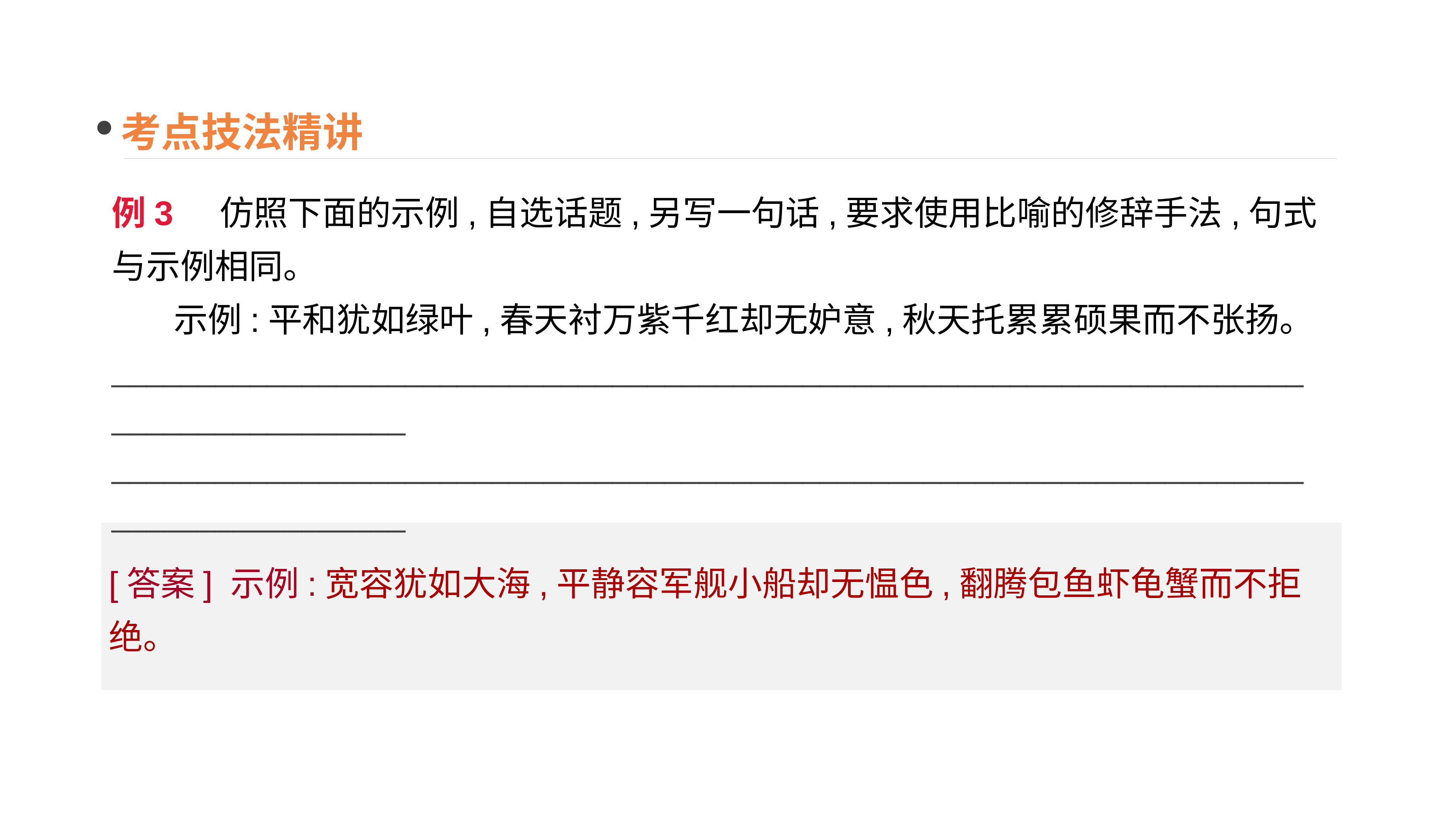

考点技法精讲

例3    仿照下面的示例,自选话题,另写一句话,要求使用比喻的修辞手法,句式与示例相同。
       示例:平和犹如绿叶,春天衬万紫千红却无妒意,秋天托累累硕果而不张扬。
______________________________________________________________________________________
______________________________________________________________________________________

[答案] 示例:宽容犹如大海,平静容军舰小船却无愠色,翻腾包鱼虾龟蟹而不拒绝。